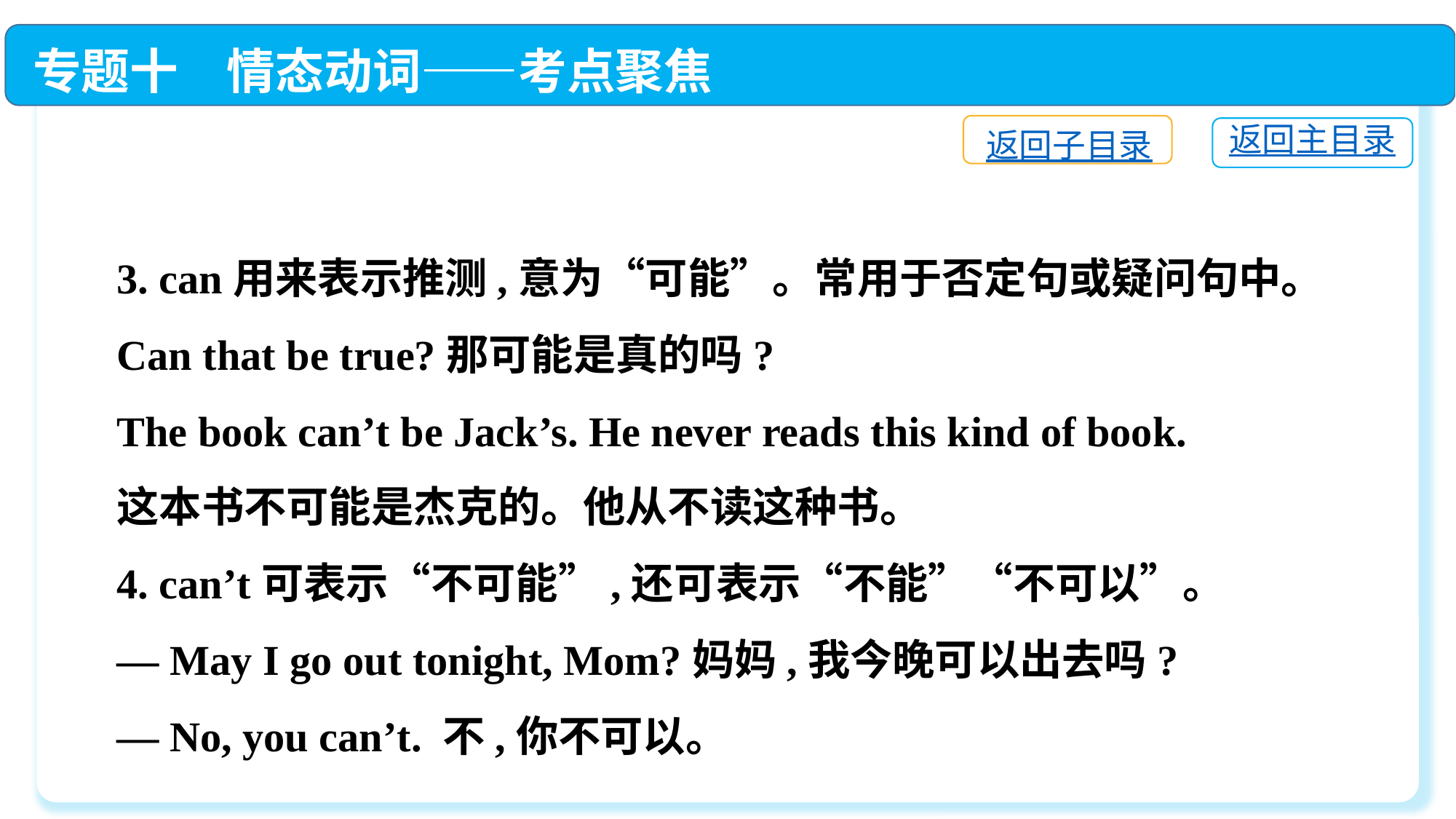

专题十　情态动词——考点聚焦

返回子目录
返回主目录
3. can用来表示推测,意为“可能”。常用于否定句或疑问句中。
Can that be true?那可能是真的吗?
The book can’t be Jack’s. He never reads this kind of book.
这本书不可能是杰克的。他从不读这种书。
4. can’t可表示“不可能”,还可表示“不能”“不可以”。
— May I go out tonight, Mom?妈妈,我今晚可以出去吗?
— No, you can’t. 不,你不可以。